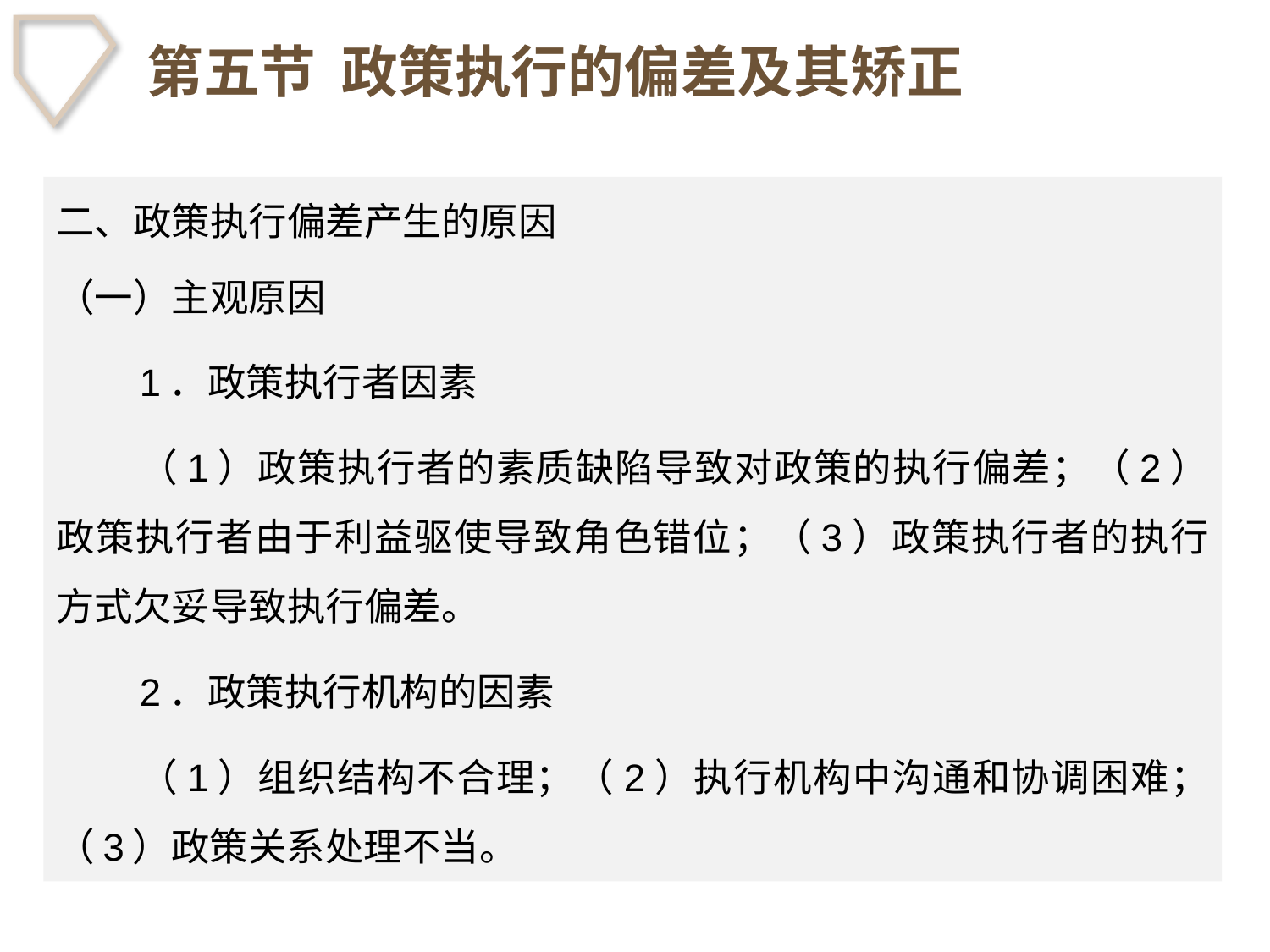

# 第五节  政策执行的偏差及其矫正
二、政策执行偏差产生的原因
（一）主观原因
1．政策执行者因素
（1）政策执行者的素质缺陷导致对政策的执行偏差；（2）政策执行者由于利益驱使导致角色错位；（3）政策执行者的执行方式欠妥导致执行偏差。
2．政策执行机构的因素
（1）组织结构不合理；（2）执行机构中沟通和协调困难；（3）政策关系处理不当。